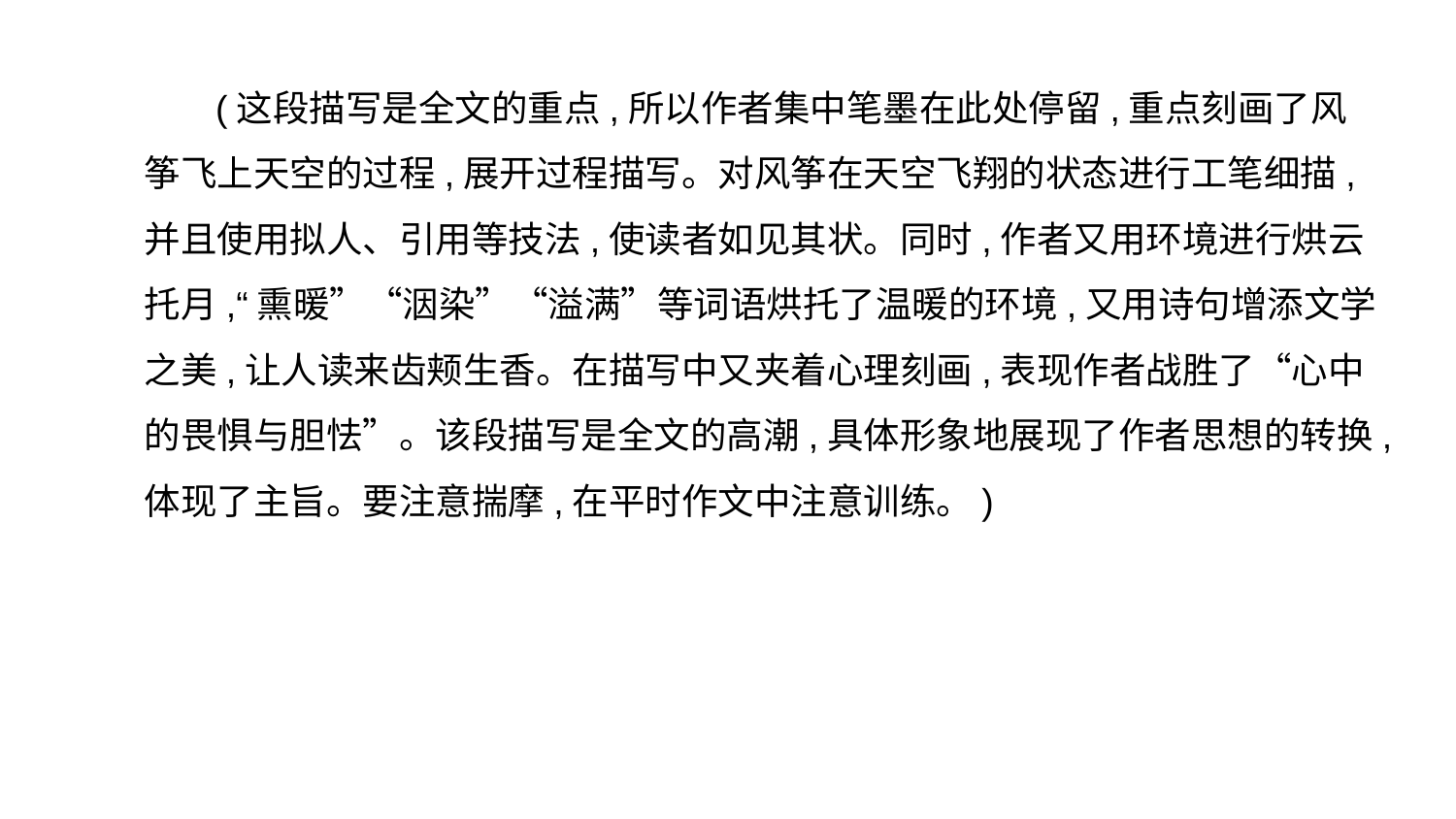

(这段描写是全文的重点,所以作者集中笔墨在此处停留,重点刻画了风筝飞上天空的过程,展开过程描写。对风筝在天空飞翔的状态进行工笔细描,并且使用拟人、引用等技法,使读者如见其状。同时,作者又用环境进行烘云托月,“熏暖”“洇染”“溢满”等词语烘托了温暖的环境,又用诗句增添文学之美,让人读来齿颊生香。在描写中又夹着心理刻画,表现作者战胜了“心中的畏惧与胆怯”。该段描写是全文的高潮,具体形象地展现了作者思想的转换,体现了主旨。要注意揣摩,在平时作文中注意训练。)